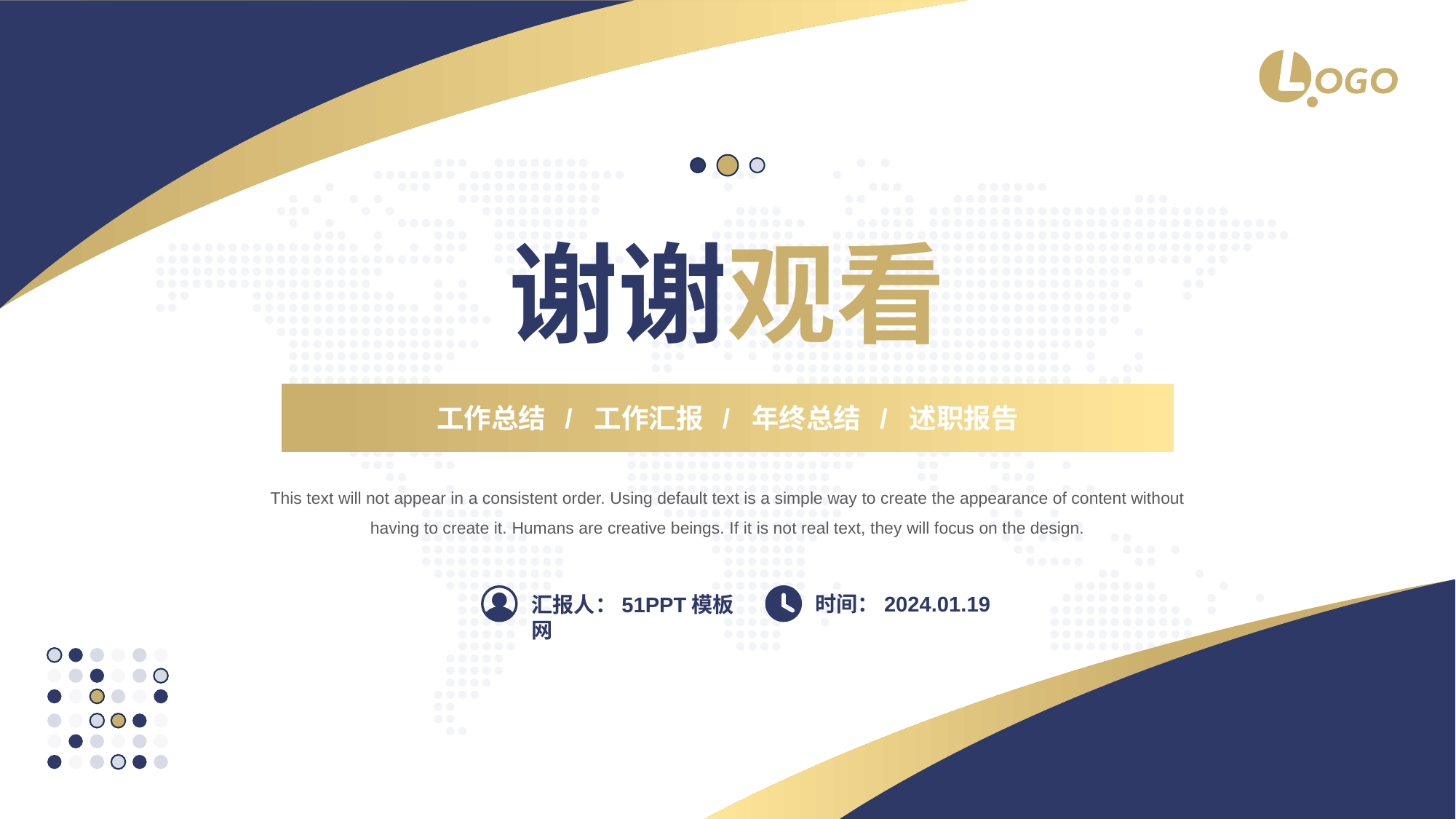

谢谢观看

工作总结  /  工作汇报  /  年终总结  /  述职报告
This text will not appear in a consistent order. Using default text is a simple way to create the appearance of content without having to create it. Humans are creative beings. If it is not real text, they will focus on the design.

时间：2024.01.19

汇报人：51PPT模板网